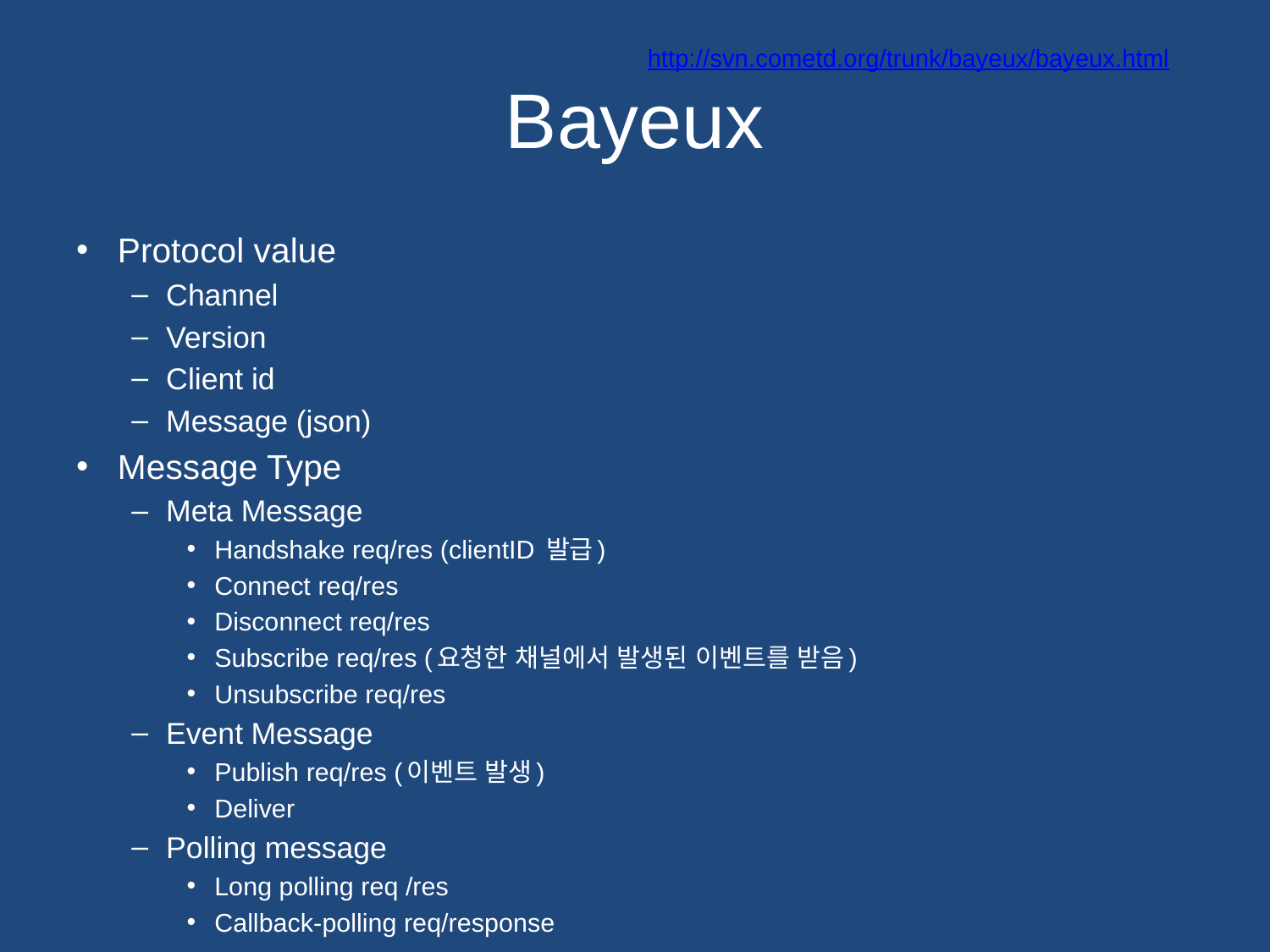

http://svn.cometd.org/trunk/bayeux/bayeux.html
# Bayeux
Protocol value
Channel
Version
Client id
Message (json)
Message Type
Meta Message
Handshake req/res (clientID 발급)
Connect req/res
Disconnect req/res
Subscribe req/res (요청한 채널에서 발생된 이벤트를 받음)
Unsubscribe req/res
Event Message
Publish req/res (이벤트 발생)
Deliver
Polling message
Long polling req /res
Callback-polling req/response